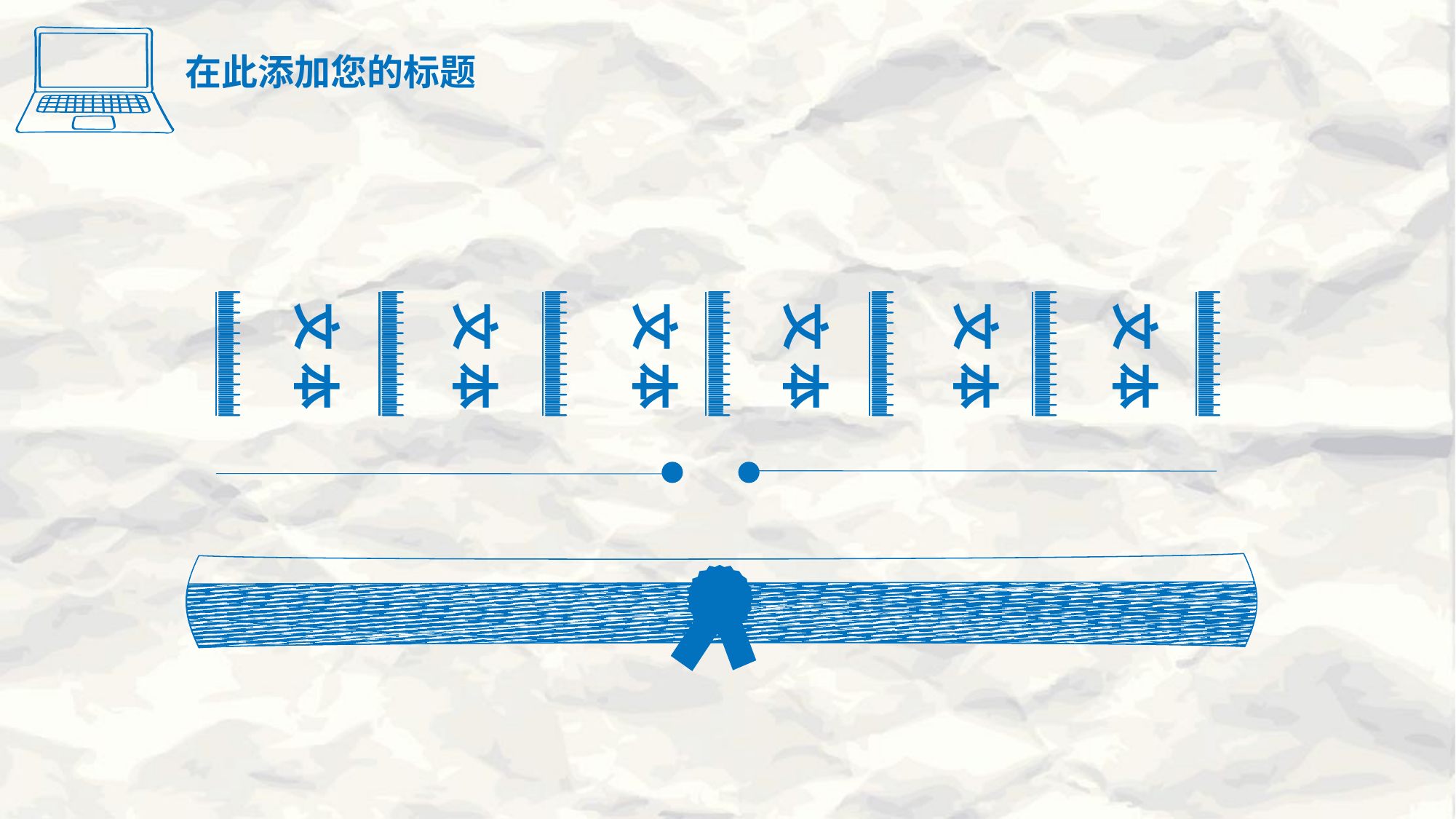

在此添加您的标题
文 本
文 本
文 本
文 本
文 本
文 本